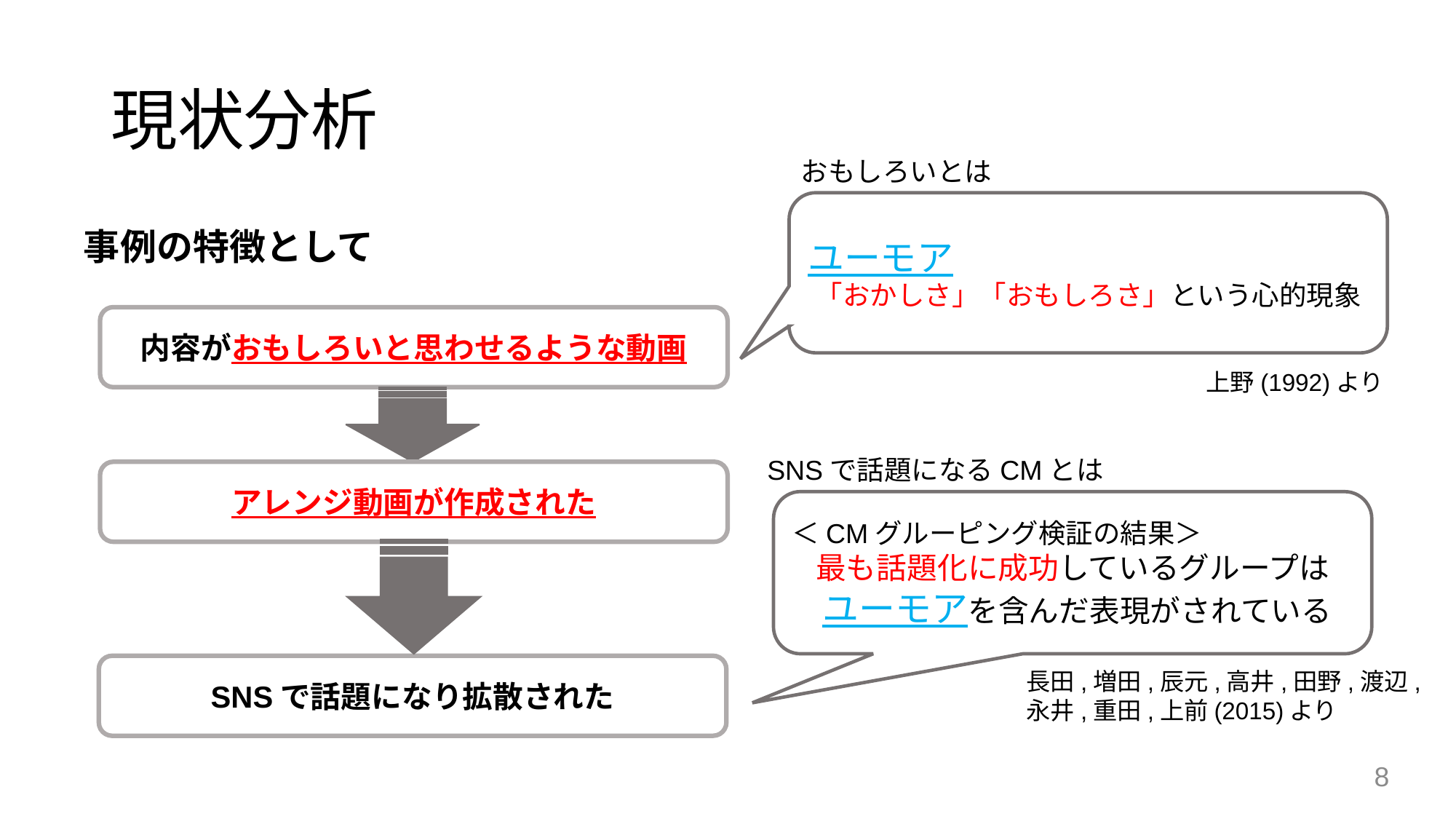

# 現状分析
おもしろいとは
ユーモア
「おかしさ」「おもしろさ」という心的現象
事例の特徴として
内容がおもしろいと思わせるような動画

上野(1992)より
SNSで話題になるCMとは
アレンジ動画が作成された
＜CMグルーピング検証の結果＞
最も話題化に成功しているグループは
　ユーモアを含んだ表現がされている

SNSで話題になり拡散された
長田,増田,辰元,高井,田野,渡辺,
永井,重田,上前(2015)より
8